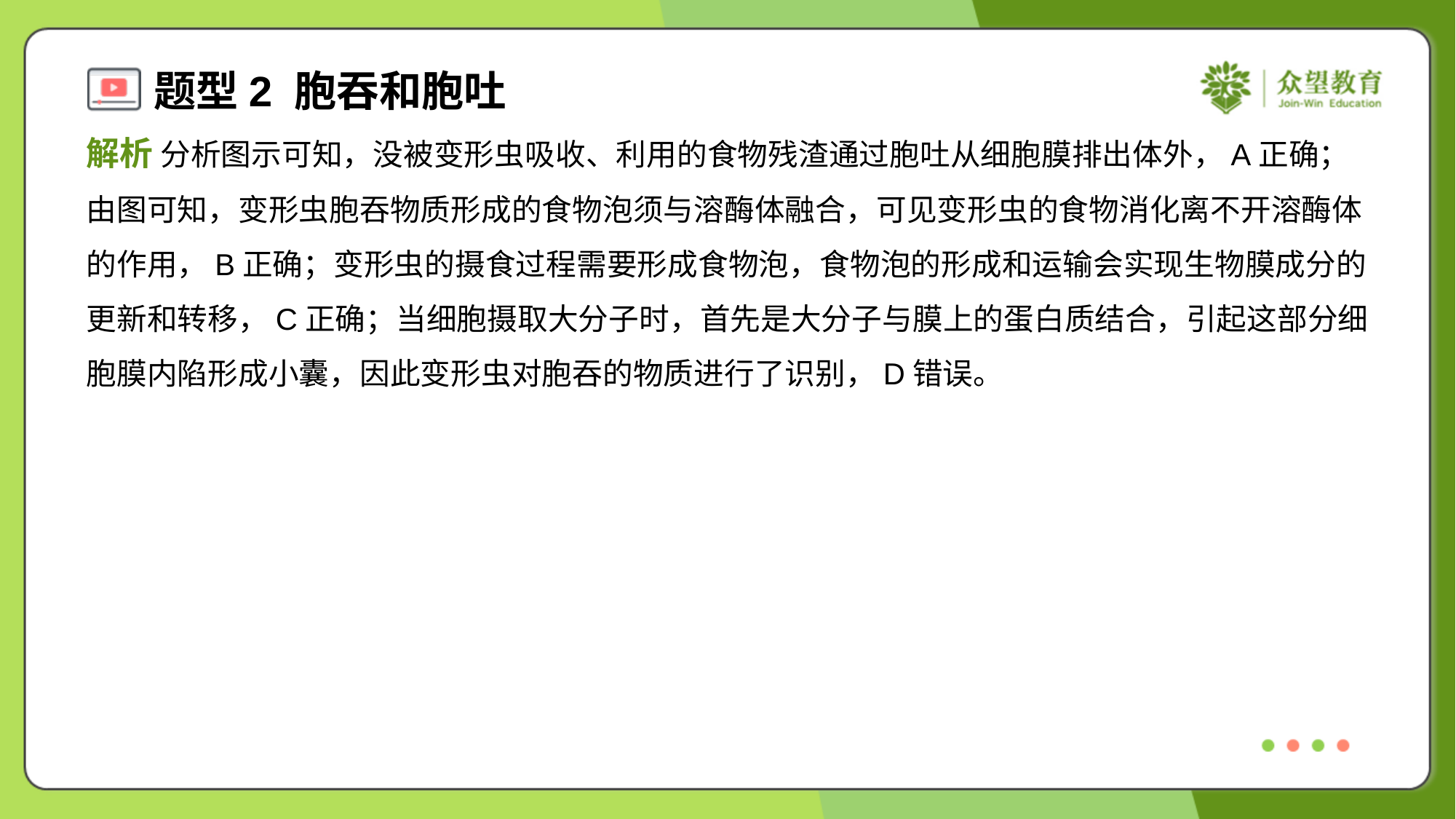

解析 分析图示可知，没被变形虫吸收、利用的食物残渣通过胞吐从细胞膜排出体外，A正确；
由图可知，变形虫胞吞物质形成的食物泡须与溶酶体融合，可见变形虫的食物消化离不开溶酶体
的作用，B正确；变形虫的摄食过程需要形成食物泡，食物泡的形成和运输会实现生物膜成分的
更新和转移，C正确；当细胞摄取大分子时，首先是大分子与膜上的蛋白质结合，引起这部分细
胞膜内陷形成小囊，因此变形虫对胞吞的物质进行了识别，D错误。